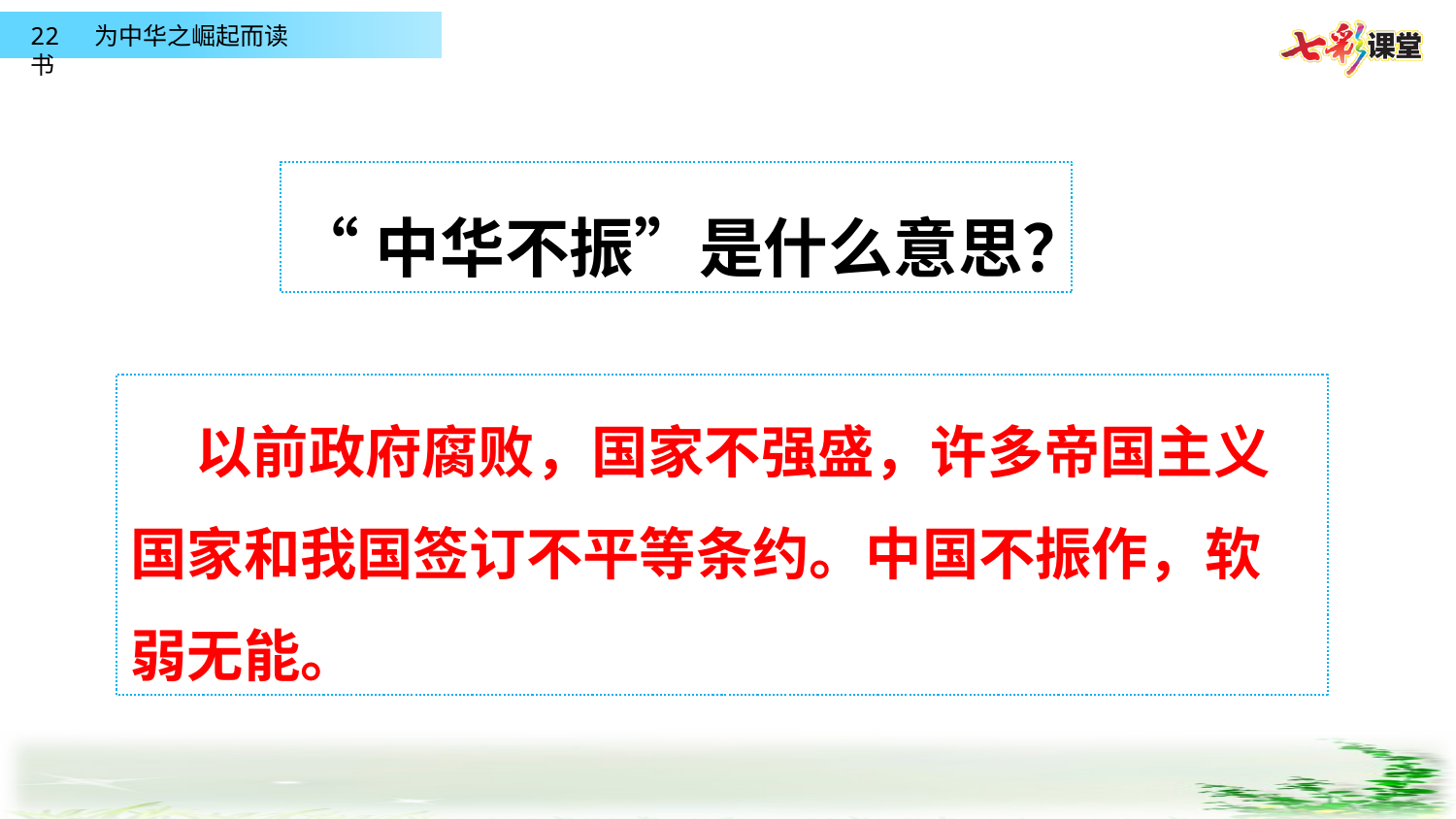

“中华不振”是什么意思？
    以前政府腐败，国家不强盛，许多帝国主义国家和我国签订不平等条约。中国不振作，软弱无能。